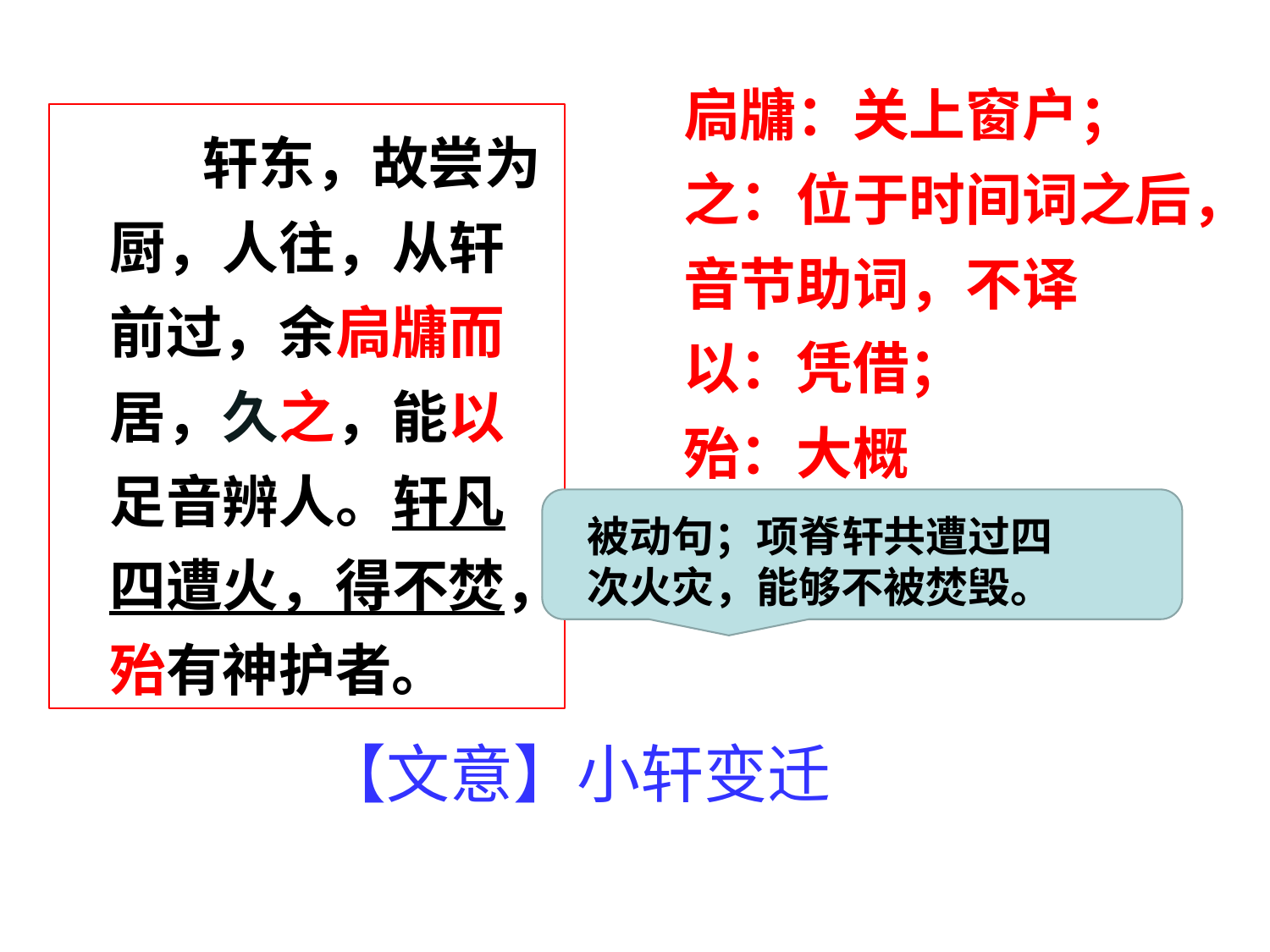

扃牗：关上窗户；
之：位于时间词之后，音节助词，不译
以：凭借；
殆：大概

          轩东，故尝为厨，人往，从轩前过，余扃牗而居，久之，能以足音辨人。轩凡四遭火，得不焚，殆有神护者。

被动句；项脊轩共遭过四次火灾，能够不被焚毁。

【文意】小轩变迁